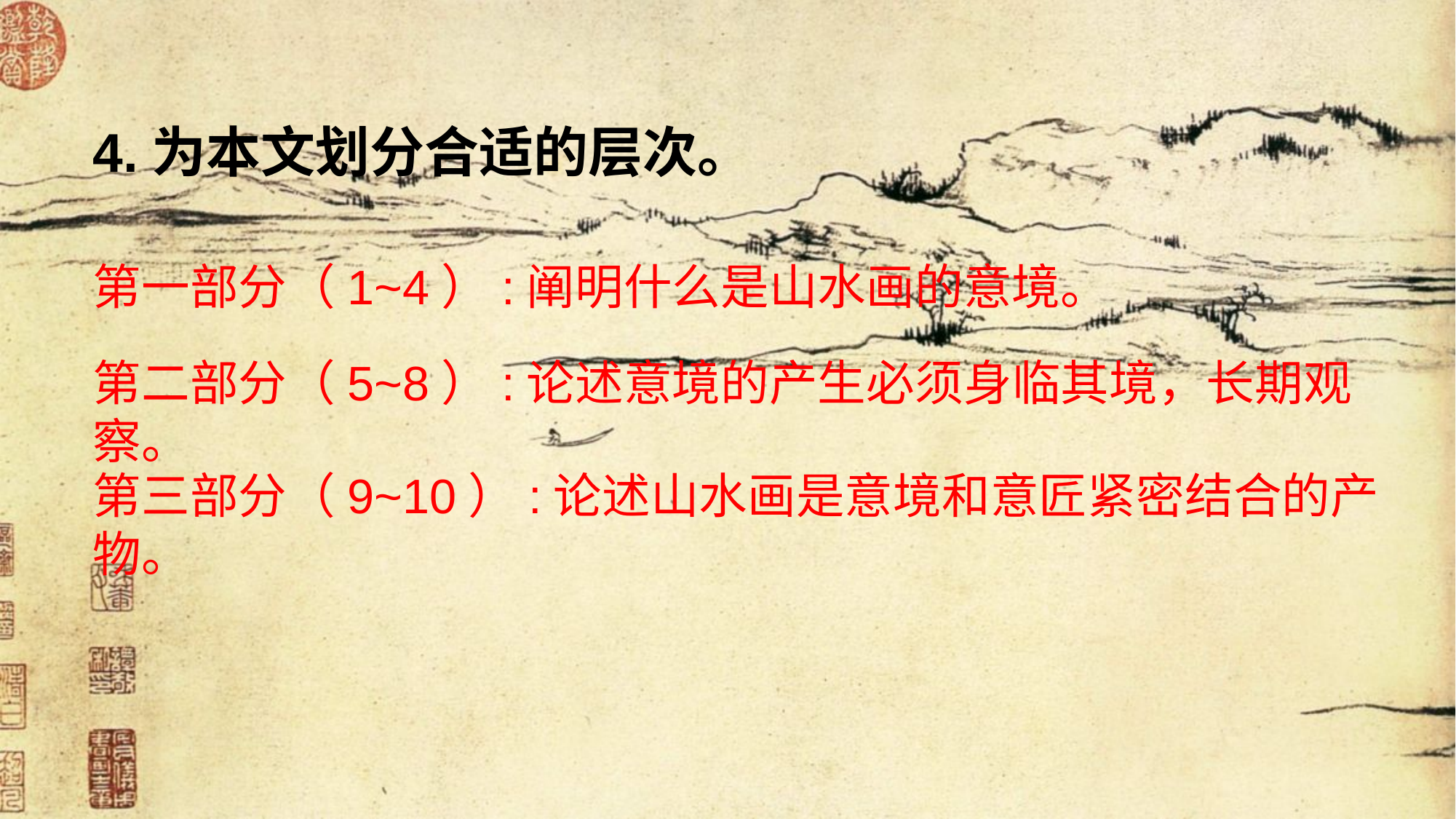

4.为本文划分合适的层次。
第一部分（1~4）:阐明什么是山水画的意境。
第二部分（5~8）:论述意境的产生必须身临其境，长期观察。
第三部分（9~10）:论述山水画是意境和意匠紧密结合的产物。